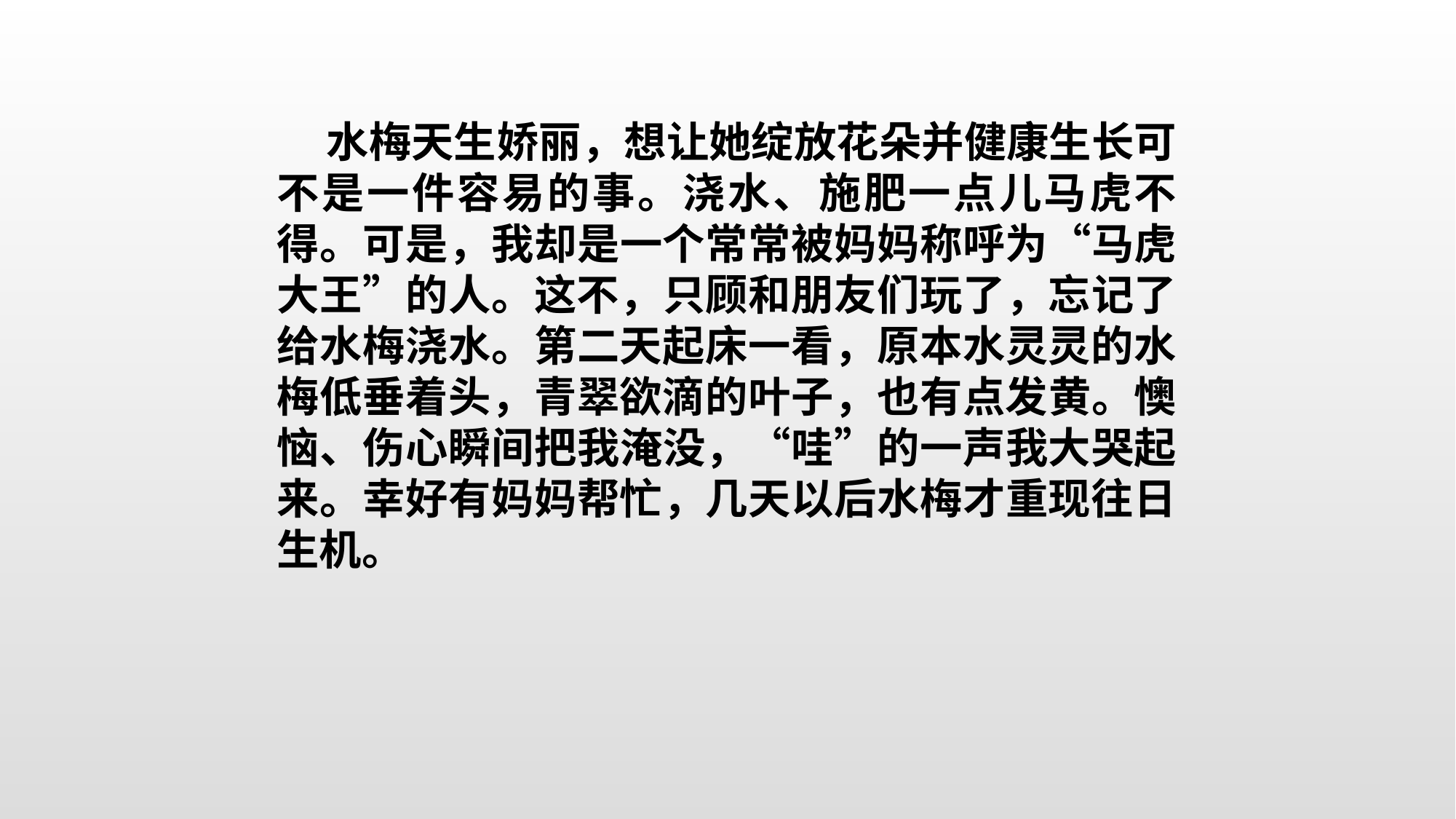

水梅天生娇丽，想让她绽放花朵并健康生长可不是一件容易的事。浇水、施肥一点儿马虎不得。可是，我却是一个常常被妈妈称呼为“马虎大王”的人。这不，只顾和朋友们玩了，忘记了给水梅浇水。第二天起床一看，原本水灵灵的水梅低垂着头，青翠欲滴的叶子，也有点发黄。懊恼、伤心瞬间把我淹没，“哇”的一声我大哭起来。幸好有妈妈帮忙，几天以后水梅才重现往日生机。